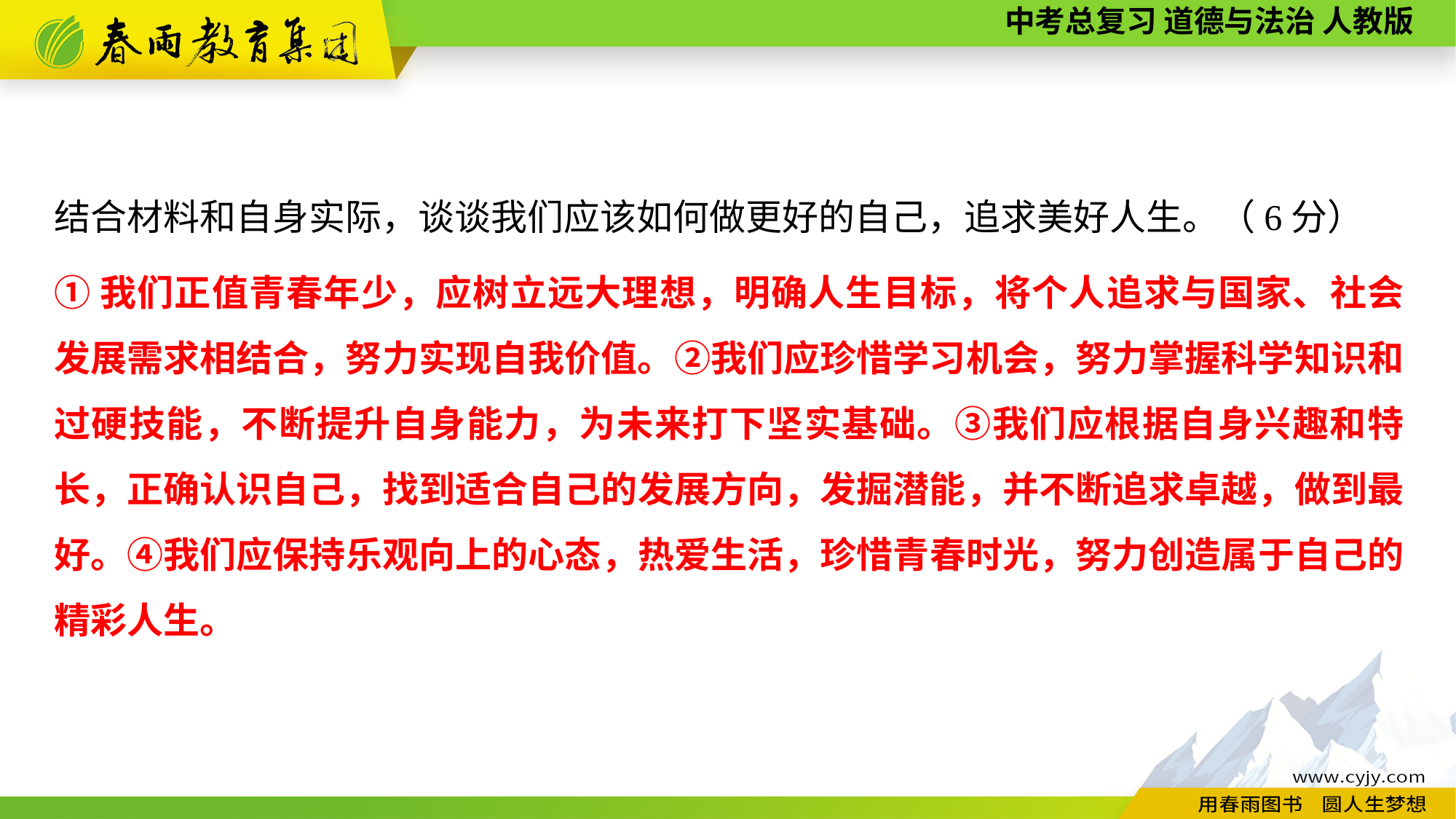

结合材料和自身实际，谈谈我们应该如何做更好的自己，追求美好人生。（6分）
①我们正值青春年少，应树立远大理想，明确人生目标，将个人追求与国家、社会发展需求相结合，努力实现自我价值。②我们应珍惜学习机会，努力掌握科学知识和过硬技能，不断提升自身能力，为未来打下坚实基础。③我们应根据自身兴趣和特长，正确认识自己，找到适合自己的发展方向，发掘潜能，并不断追求卓越，做到最好。④我们应保持乐观向上的心态，热爱生活，珍惜青春时光，努力创造属于自己的精彩人生。